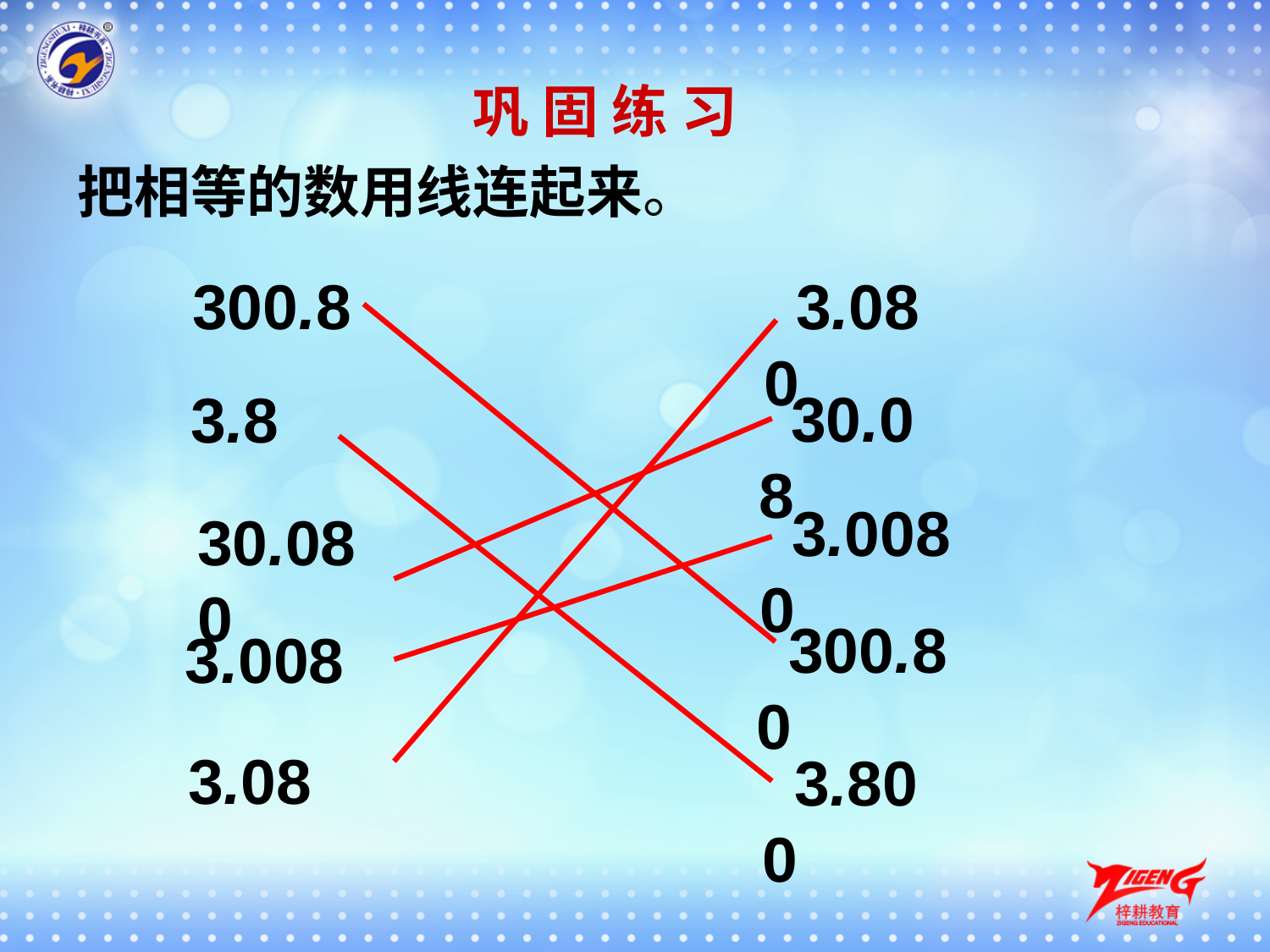

巩 固 练 习
把相等的数用线连起来。
300.8
3.080
30.08
3.8
3.0080
30.080
300.80
3.008
3.08
3.800